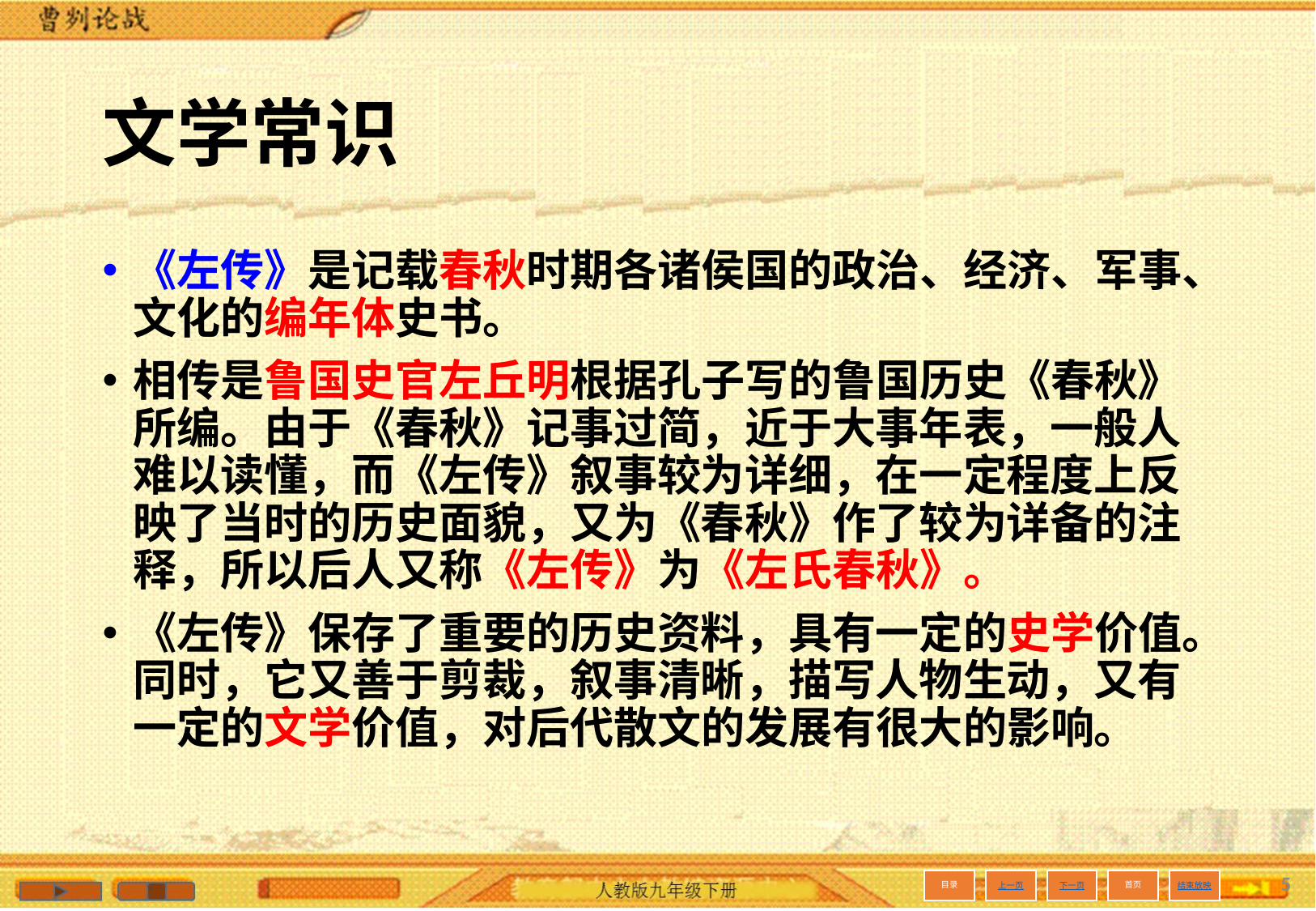

文学常识
《左传》是记载春秋时期各诸侯国的政治、经济、军事、文化的编年体史书。
相传是鲁国史官左丘明根据孔子写的鲁国历史《春秋》所编。由于《春秋》记事过简，近于大事年表，一般人难以读懂，而《左传》叙事较为详细，在一定程度上反映了当时的历史面貌，又为《春秋》作了较为详备的注释，所以后人又称《左传》为《左氏春秋》。
《左传》保存了重要的历史资料，具有一定的史学价值。同时，它又善于剪裁，叙事清晰，描写人物生动，又有一定的文学价值，对后代散文的发展有很大的影响。

5